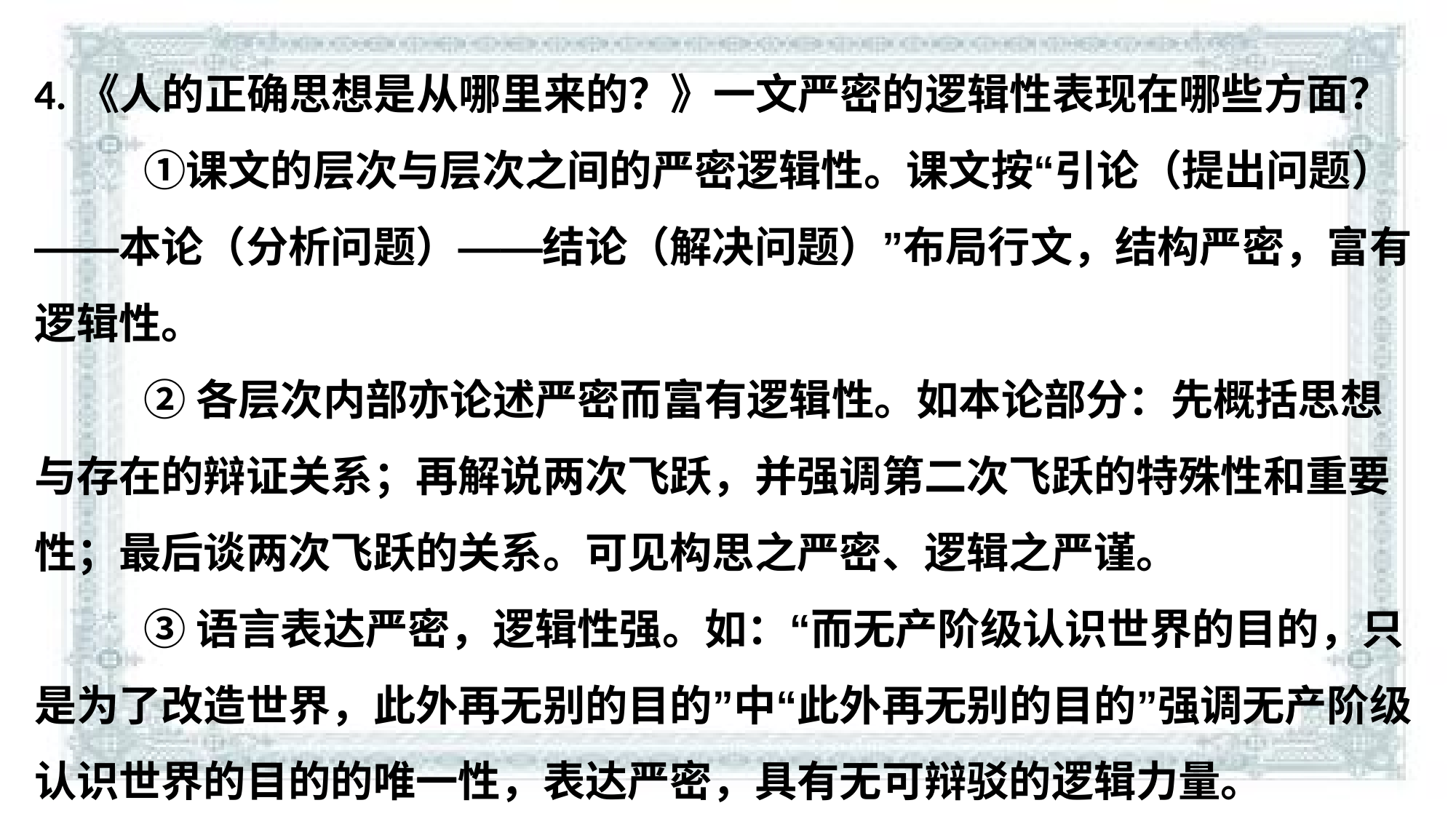

4.《人的正确思想是从哪里来的？》一文严密的逻辑性表现在哪些方面？	①课文的层次与层次之间的严密逻辑性。课文按“引论（提出问题）——本论（分析问题）——结论（解决问题）”布局行文，结构严密，富有逻辑性。
	②各层次内部亦论述严密而富有逻辑性。如本论部分：先概括思想与存在的辩证关系；再解说两次飞跃，并强调第二次飞跃的特殊性和重要性；最后谈两次飞跃的关系。可见构思之严密、逻辑之严谨。
	③语言表达严密，逻辑性强。如：“而无产阶级认识世界的目的，只是为了改造世界，此外再无别的目的”中“此外再无别的目的”强调无产阶级认识世界的目的的唯一性，表达严密，具有无可辩驳的逻辑力量。